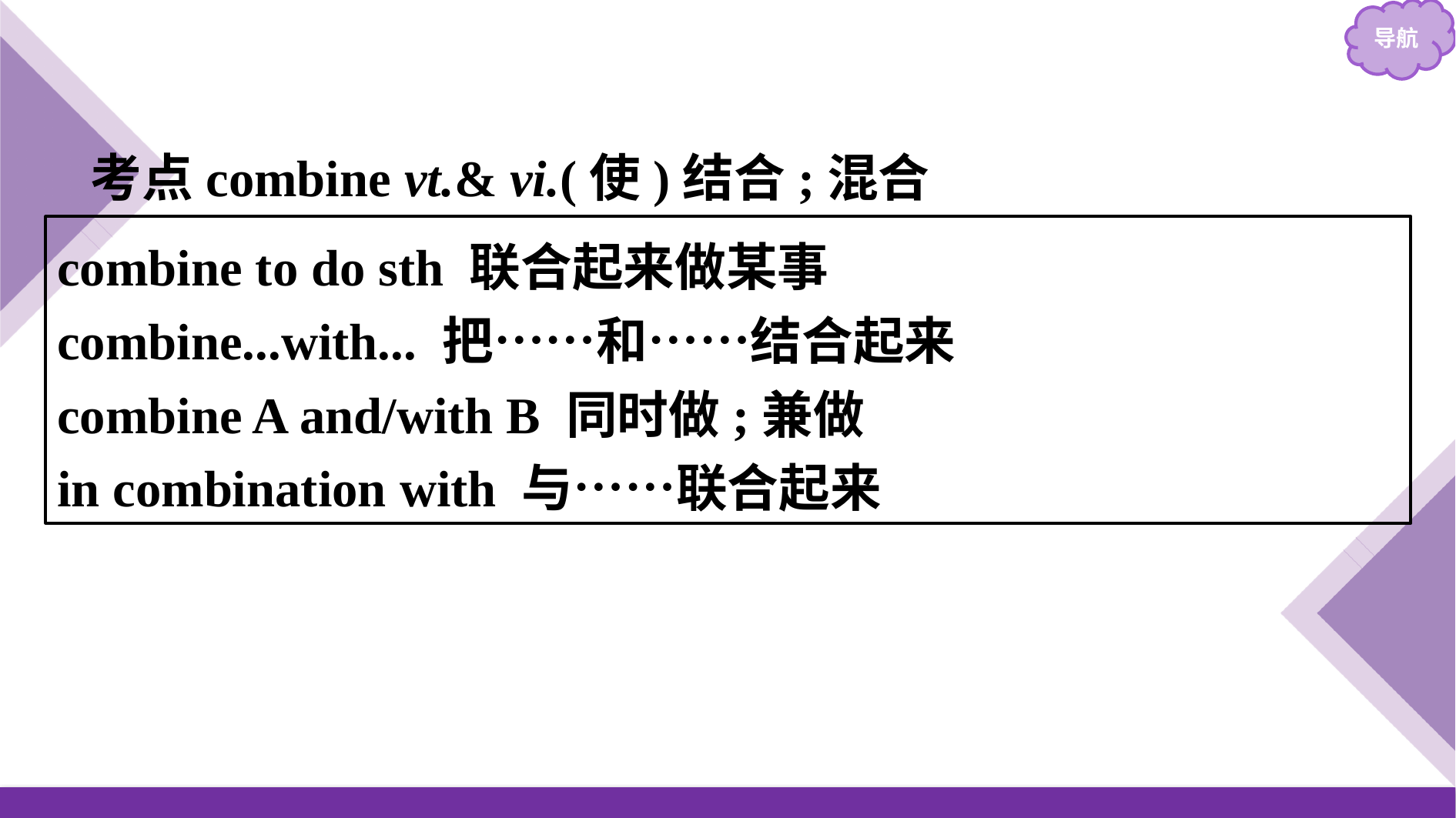

考点combine vt.& vi.(使)结合;混合
combine to do sth 联合起来做某事
combine...with... 把……和……结合起来
combine A and/with B 同时做;兼做
in combination with 与……联合起来